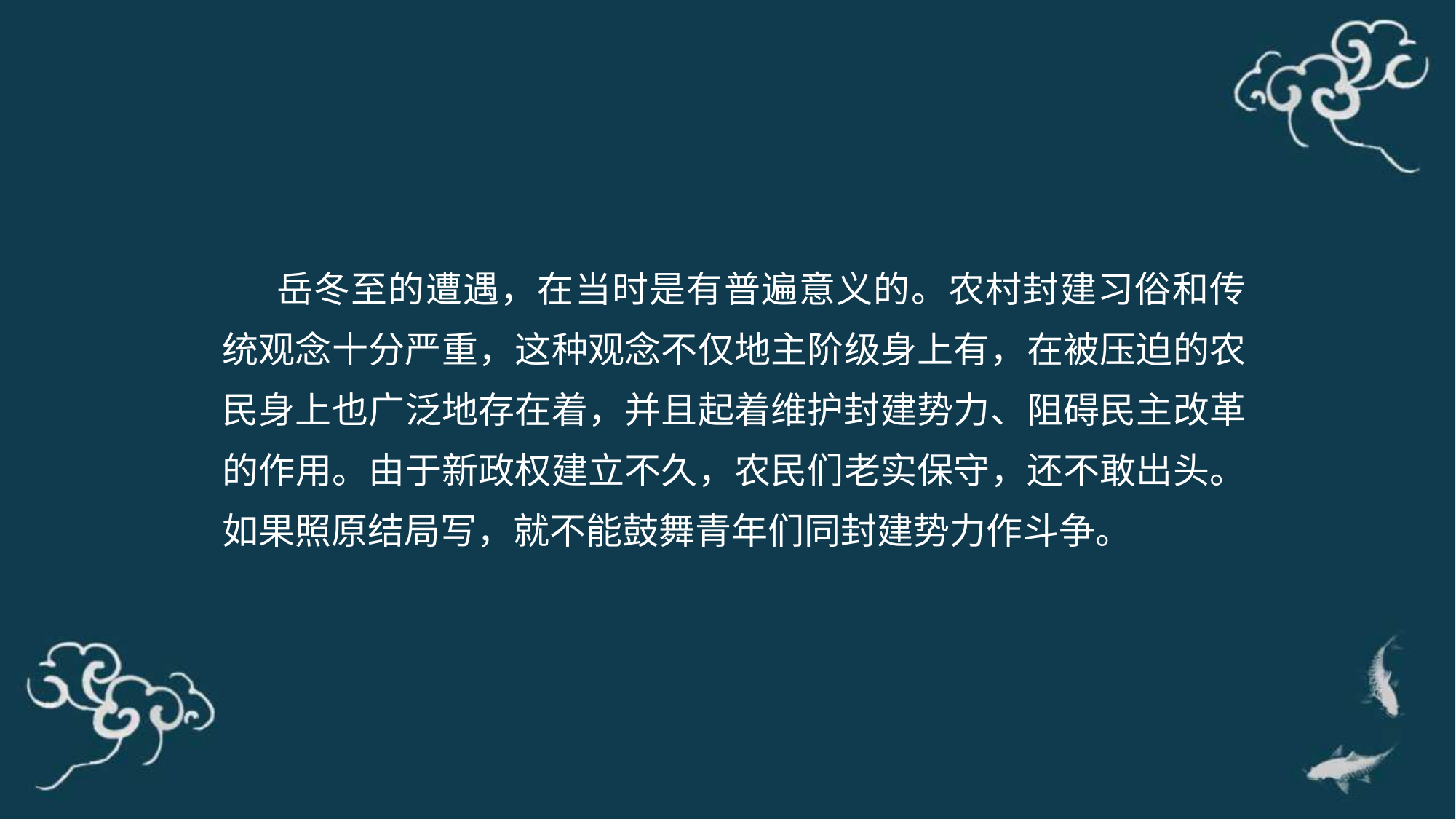

岳冬至的遭遇，在当时是有普遍意义的。农村封建习俗和传统观念十分严重，这种观念不仅地主阶级身上有，在被压迫的农民身上也广泛地存在着，并且起着维护封建势力、阻碍民主改革的作用。由于新政权建立不久，农民们老实保守，还不敢出头。如果照原结局写，就不能鼓舞青年们同封建势力作斗争。